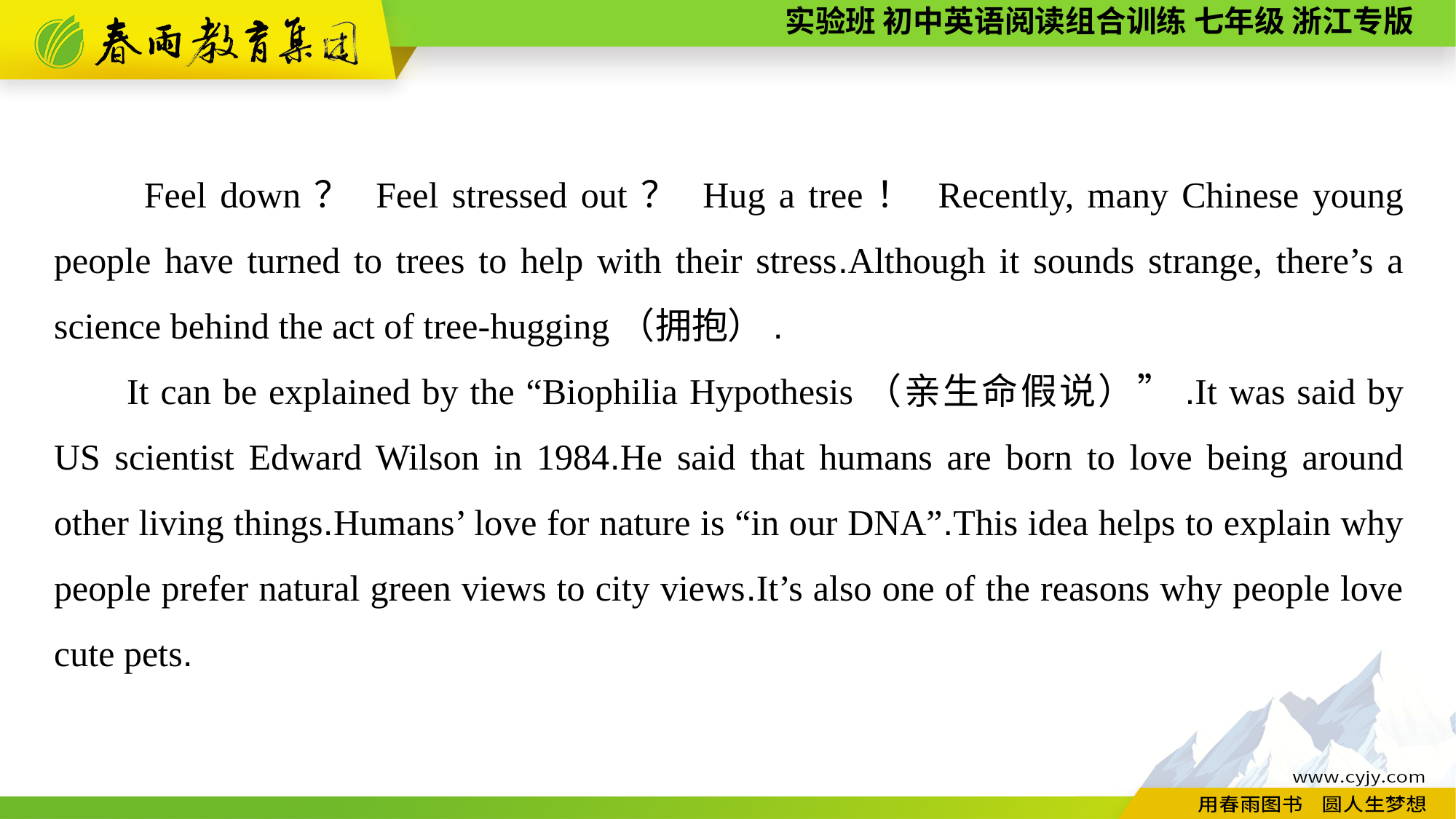

Feel down？ Feel stressed out？ Hug a tree！ Recently, many Chinese young people have turned to trees to help with their stress.Although it sounds strange, there’s a science behind the act of tree-hugging（拥抱）.
It can be explained by the “Biophilia Hypothesis（亲生命假说）”.It was said by US scientist Edward Wilson in 1984.He said that humans are born to love being around other living things.Humans’ love for nature is “in our DNA”.This idea helps to explain why people prefer natural green views to city views.It’s also one of the reasons why people love cute pets.